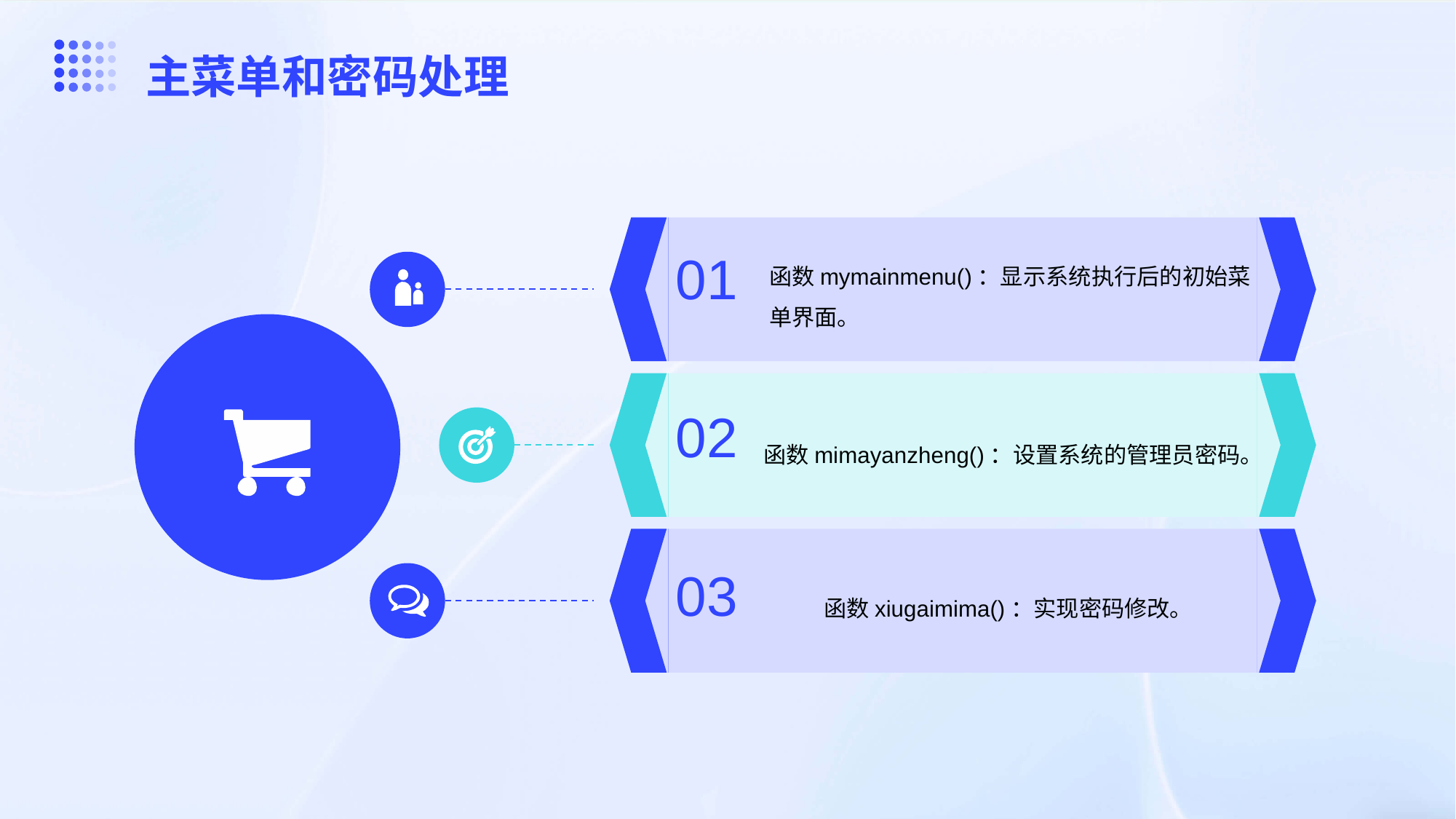

主菜单和密码处理

函数mymainmenu()：显示系统执行后的初始菜单界面。

01

函数mimayanzheng()：设置系统的管理员密码。

02

函数xiugaimima()：实现密码修改。

03